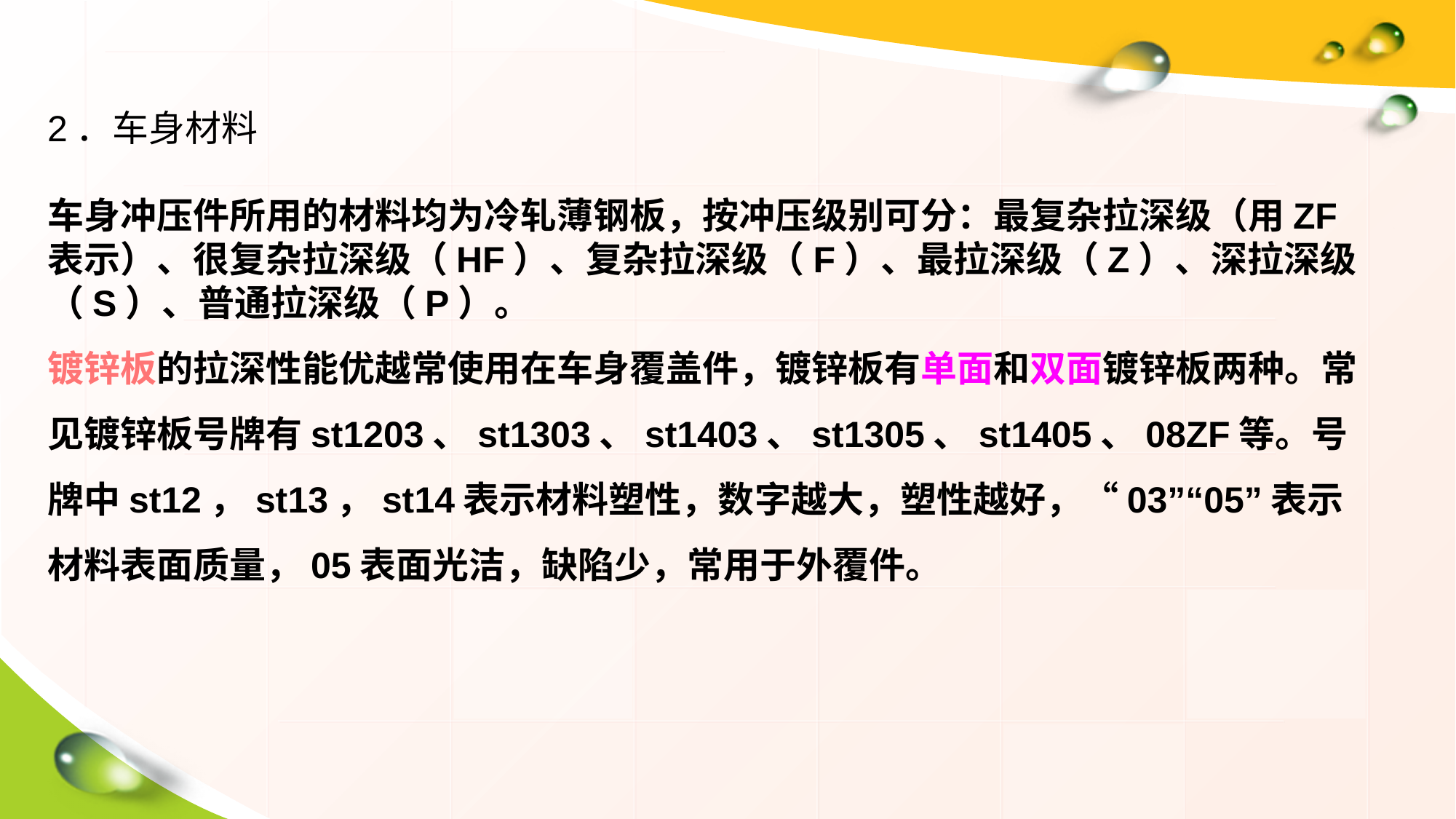

2．车身材料

车身冲压件所用的材料均为冷轧薄钢板，按冲压级别可分：最复杂拉深级（用ZF表示）、很复杂拉深级（HF）、复杂拉深级（F）、最拉深级（Z）、深拉深级（S）、普通拉深级（P）。
镀锌板的拉深性能优越常使用在车身覆盖件，镀锌板有单面和双面镀锌板两种。常见镀锌板号牌有st1203、st1303、st1403、st1305、st1405、08ZF等。号牌中st12，st13，st14表示材料塑性，数字越大，塑性越好，“03”“05”表示材料表面质量，05表面光洁，缺陷少，常用于外覆件。